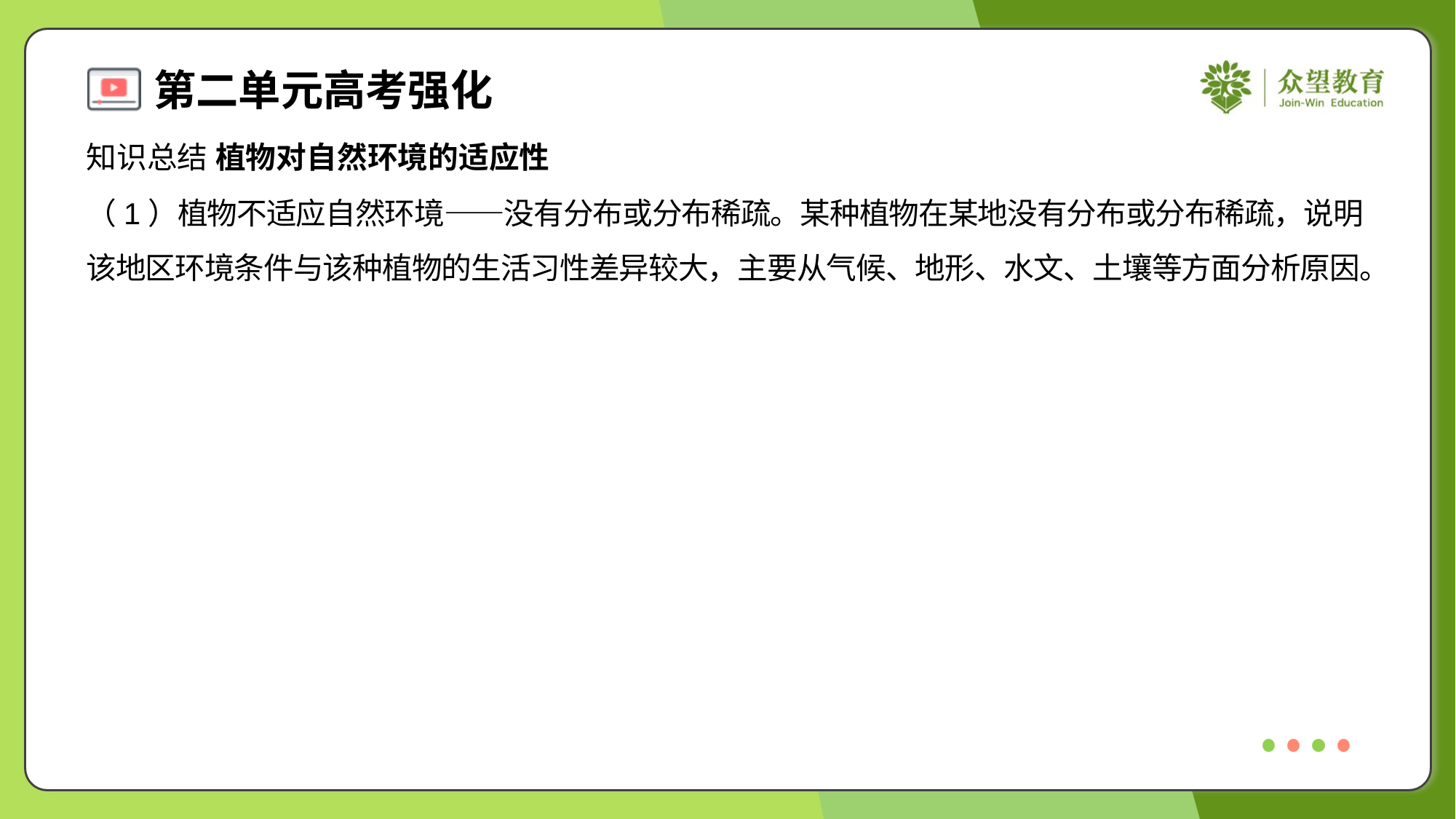

知识总结 植物对自然环境的适应性
（1）植物不适应自然环境——没有分布或分布稀疏。某种植物在某地没有分布或分布稀疏，说明
该地区环境条件与该种植物的生活习性差异较大，主要从气候、地形、水文、土壤等方面分析原因。